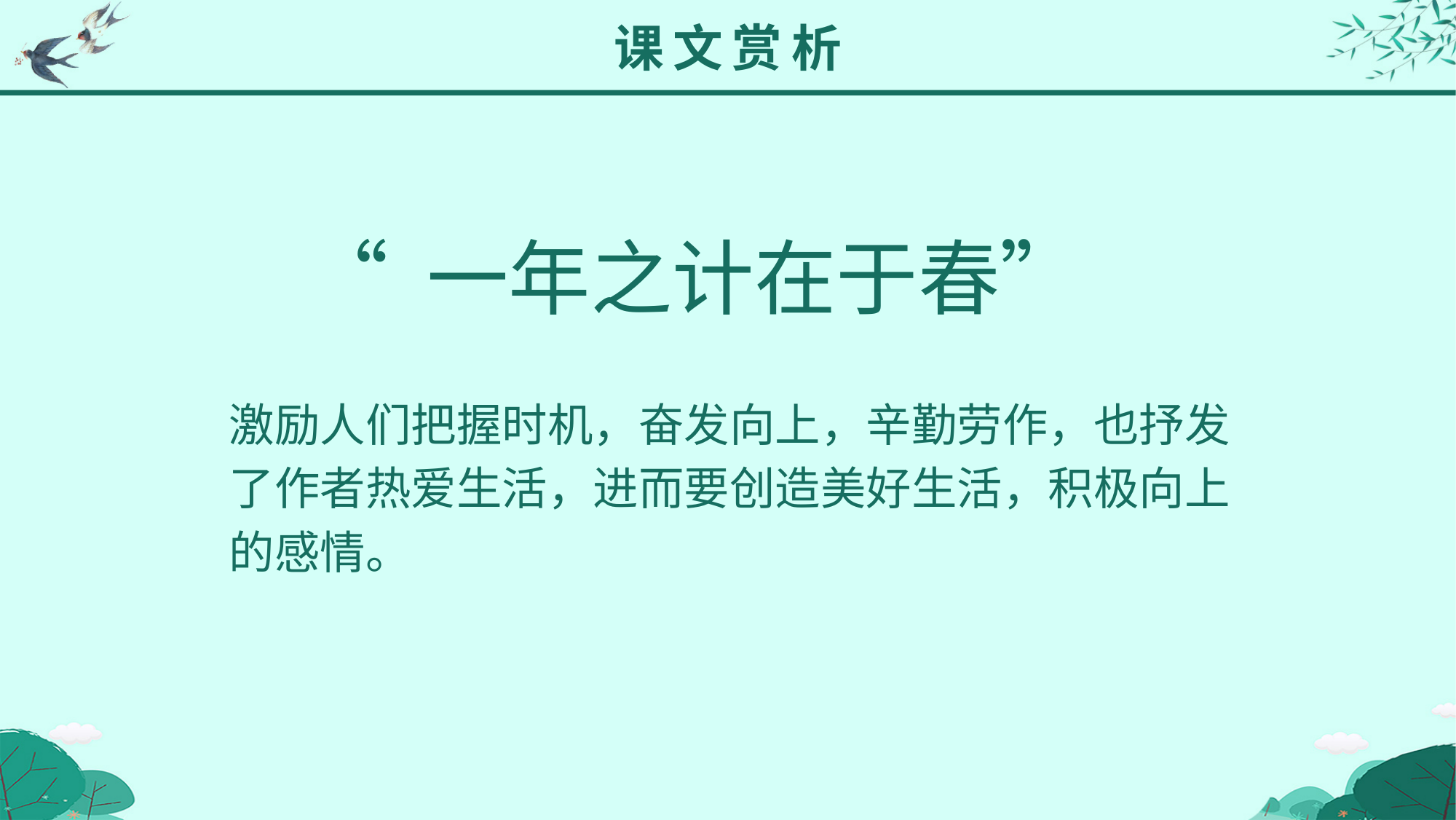

课文赏析

    “ 一年之计在于春”
激励人们把握时机，奋发向上，辛勤劳作，也抒发
了作者热爱生活，进而要创造美好生活，积极向上
的感情。